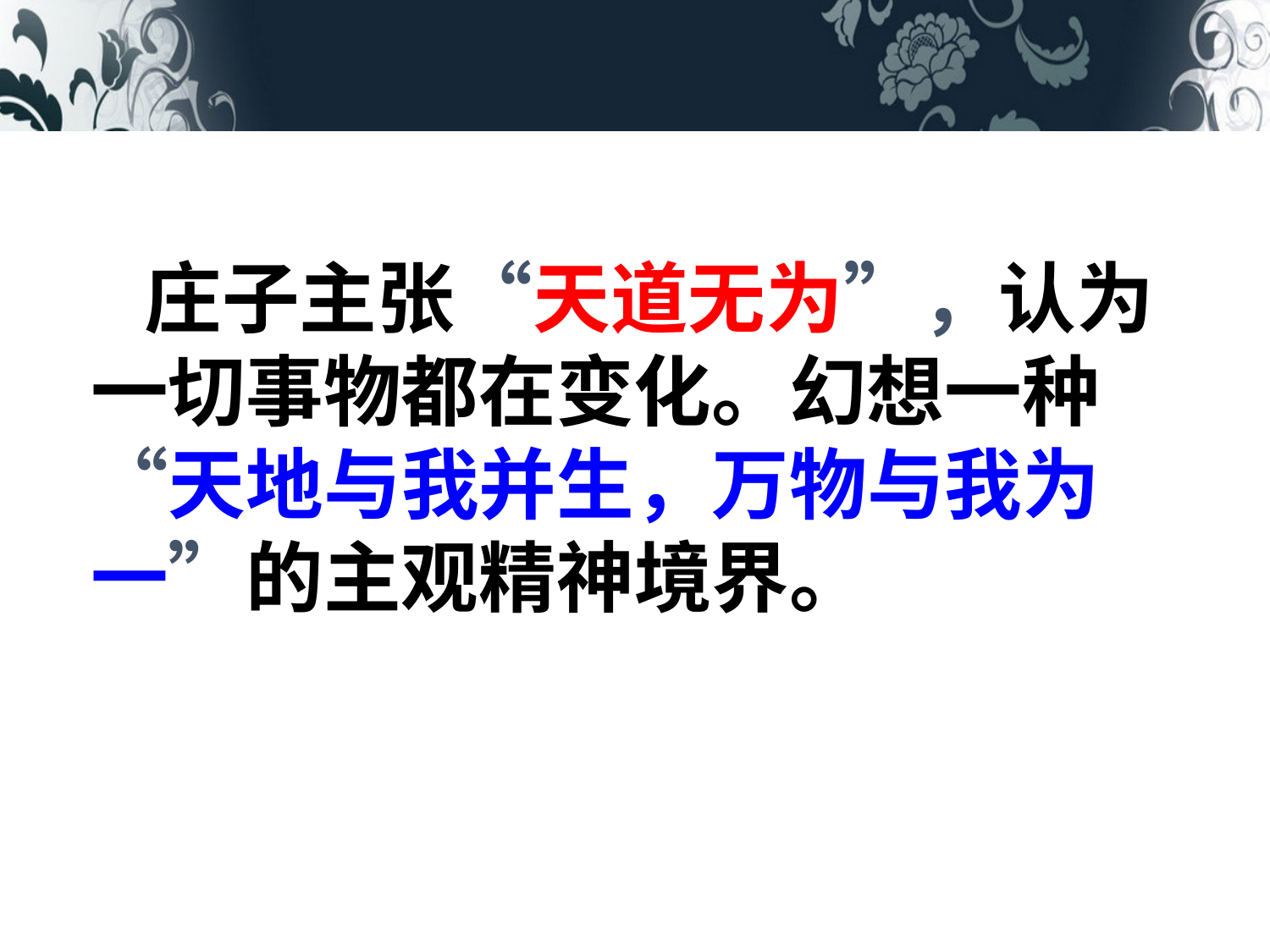

庄子主张“天道无为”，认为一切事物都在变化。幻想一种“天地与我并生，万物与我为一”的主观精神境界。